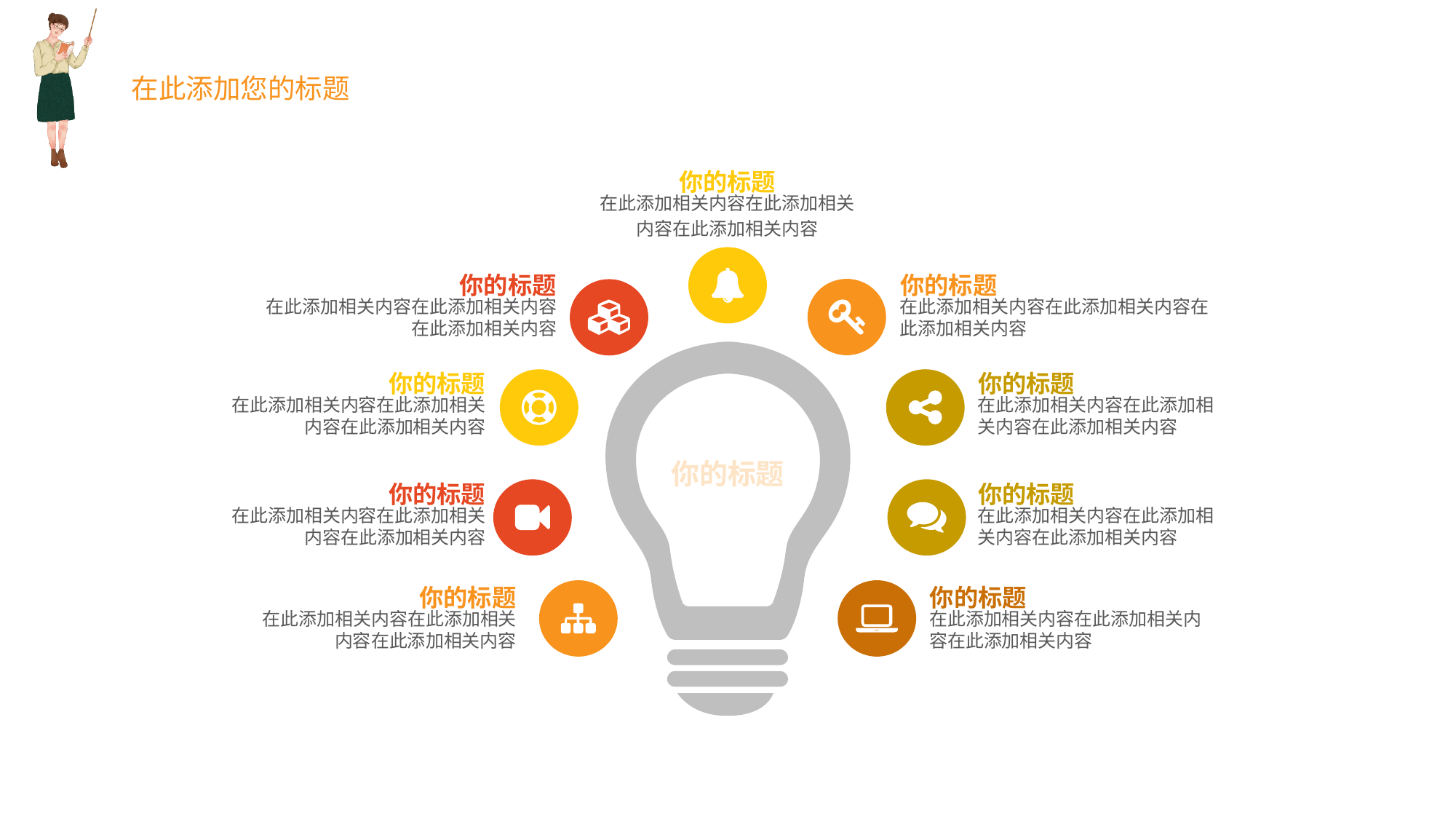

你的标题
在此添加相关内容在此添加相关
内容在此添加相关内容

你的标题
在此添加相关内容在此添加相关内容在此添加相关内容
你的标题
在此添加相关内容在此添加相关内容在此添加相关内容

你的标题
你的标题
在此添加相关内容在此添加相关内容在此添加相关内容
你的标题
在此添加相关内容在此添加相关内容在此添加相关内容

你的标题
在此添加相关内容在此添加相关内容在此添加相关内容
你的标题
在此添加相关内容在此添加相关内容在此添加相关内容

你的标题
在此添加相关内容在此添加相关内容在此添加相关内容
你的标题
在此添加相关内容在此添加相关内容在此添加相关内容